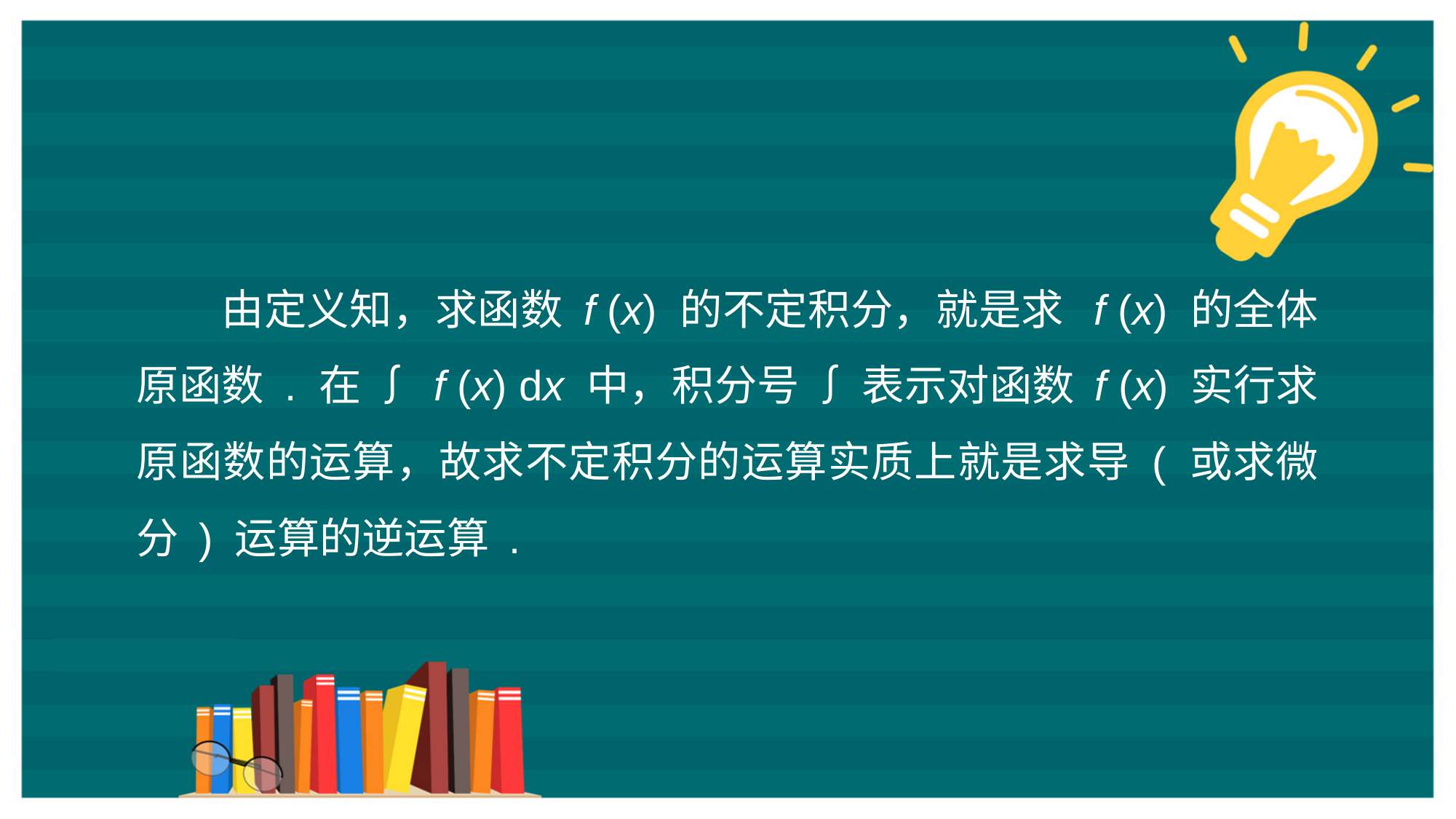

由定义知，求函数 f (x) 的不定积分，就是求  f (x) 的全体原函数 . 在 ∫ f (x) dx 中，积分号 ∫ 表示对函数 f (x) 实行求原函数的运算，故求不定积分的运算实质上就是求导 ( 或求微分 ) 运算的逆运算 .